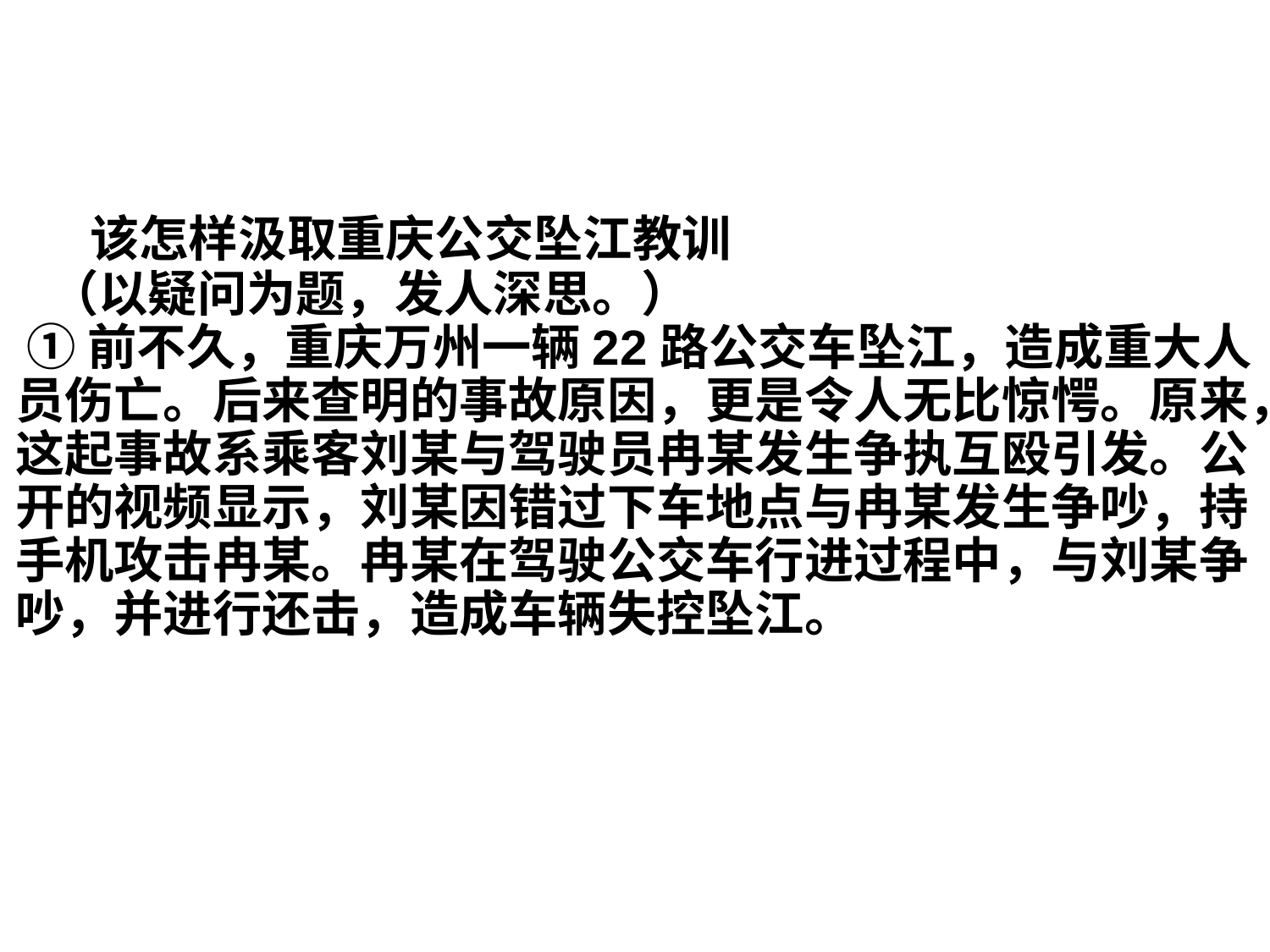

该怎样汲取重庆公交坠江教训
  （以疑问为题，发人深思。）
 ①前不久，重庆万州一辆22路公交车坠江，造成重大人员伤亡。后来查明的事故原因，更是令人无比惊愕。原来，这起事故系乘客刘某与驾驶员冉某发生争执互殴引发。公开的视频显示，刘某因错过下车地点与冉某发生争吵，持手机攻击冉某。冉某在驾驶公交车行进过程中，与刘某争吵，并进行还击，造成车辆失控坠江。